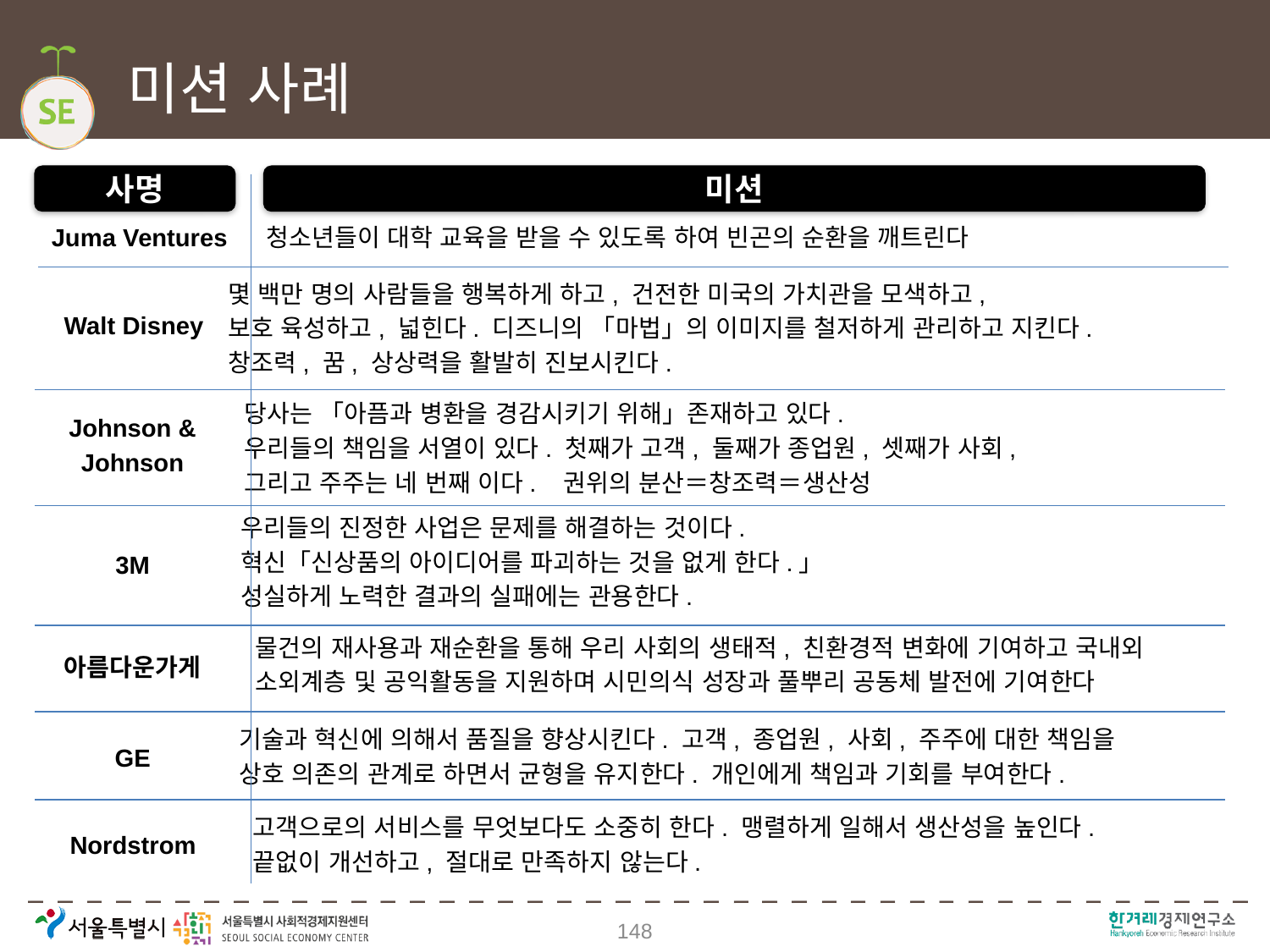

# 미션 사례
사명
미션
Juma Ventures
청소년들이 대학 교육을 받을 수 있도록 하여 빈곤의 순환을 깨트린다
몇 백만 명의 사람들을 행복하게 하고, 건전한 미국의 가치관을 모색하고,
보호 육성하고, 넓힌다. 디즈니의 「마법」의 이미지를 철저하게 관리하고 지킨다.
창조력, 꿈, 상상력을 활발히 진보시킨다.
Walt Disney
당사는 「아픔과 병환을 경감시키기 위해」존재하고 있다.
우리들의 책임을 서열이 있다. 첫째가 고객, 둘째가 종업원, 셋째가 사회,
그리고 주주는 네 번째 이다.   권위의 분산＝창조력＝생산성
Johnson &
Johnson
우리들의 진정한 사업은 문제를 해결하는 것이다.
혁신「신상품의 아이디어를 파괴하는 것을 없게 한다.」
성실하게 노력한 결과의 실패에는 관용한다.
3M
물건의 재사용과 재순환을 통해 우리 사회의 생태적, 친환경적 변화에 기여하고 국내외
소외계층 및 공익활동을 지원하며 시민의식 성장과 풀뿌리 공동체 발전에 기여한다
아름다운가게
기술과 혁신에 의해서 품질을 향상시킨다. 고객, 종업원, 사회, 주주에 대한 책임을
상호 의존의 관계로 하면서 균형을 유지한다. 개인에게 책임과 기회를 부여한다.
GE
고객으로의 서비스를 무엇보다도 소중히 한다. 맹렬하게 일해서 생산성을 높인다.
끝없이 개선하고, 절대로 만족하지 않는다.
Nordstrom
148